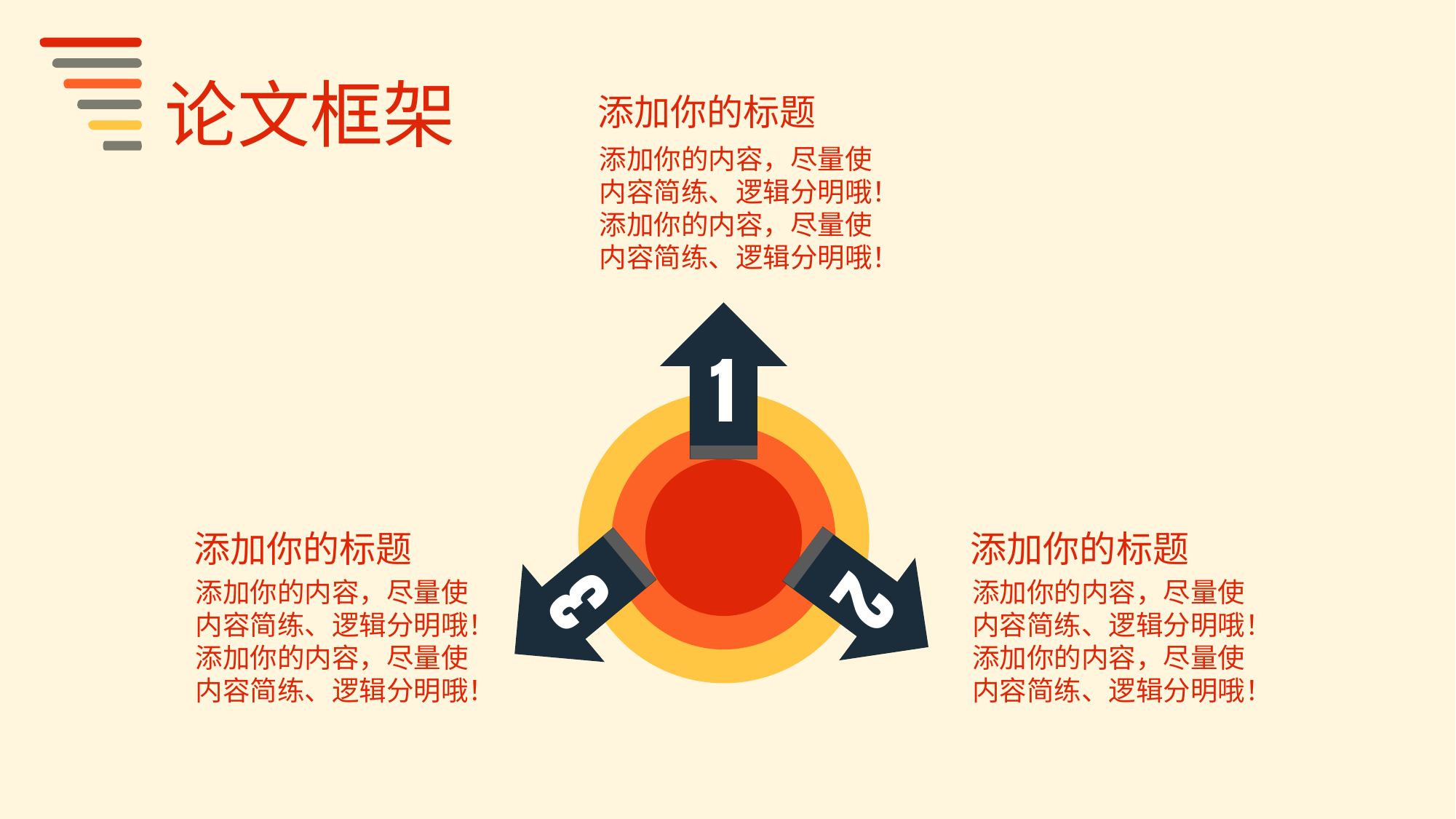

论文框架
添加你的标题
添加你的内容，尽量使内容简练、逻辑分明哦！添加你的内容，尽量使内容简练、逻辑分明哦！

1

添加你的标题
添加你的标题

2

3

添加你的内容，尽量使内容简练、逻辑分明哦！添加你的内容，尽量使内容简练、逻辑分明哦！

添加你的内容，尽量使内容简练、逻辑分明哦！添加你的内容，尽量使内容简练、逻辑分明哦！